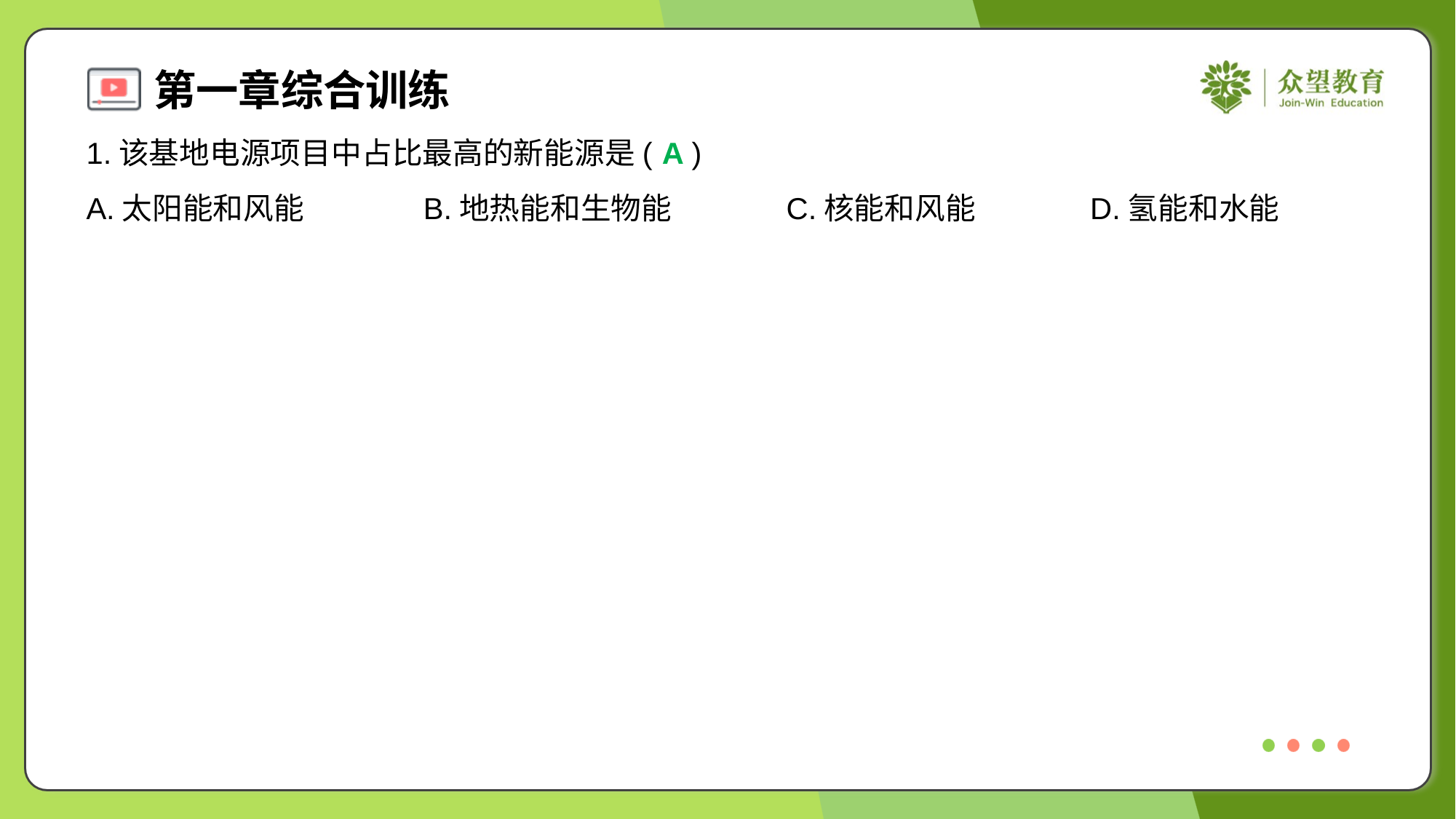

1.该基地电源项目中占比最高的新能源是(     )
A
A.太阳能和风能	B.地热能和生物能	C.核能和风能	D.氢能和水能